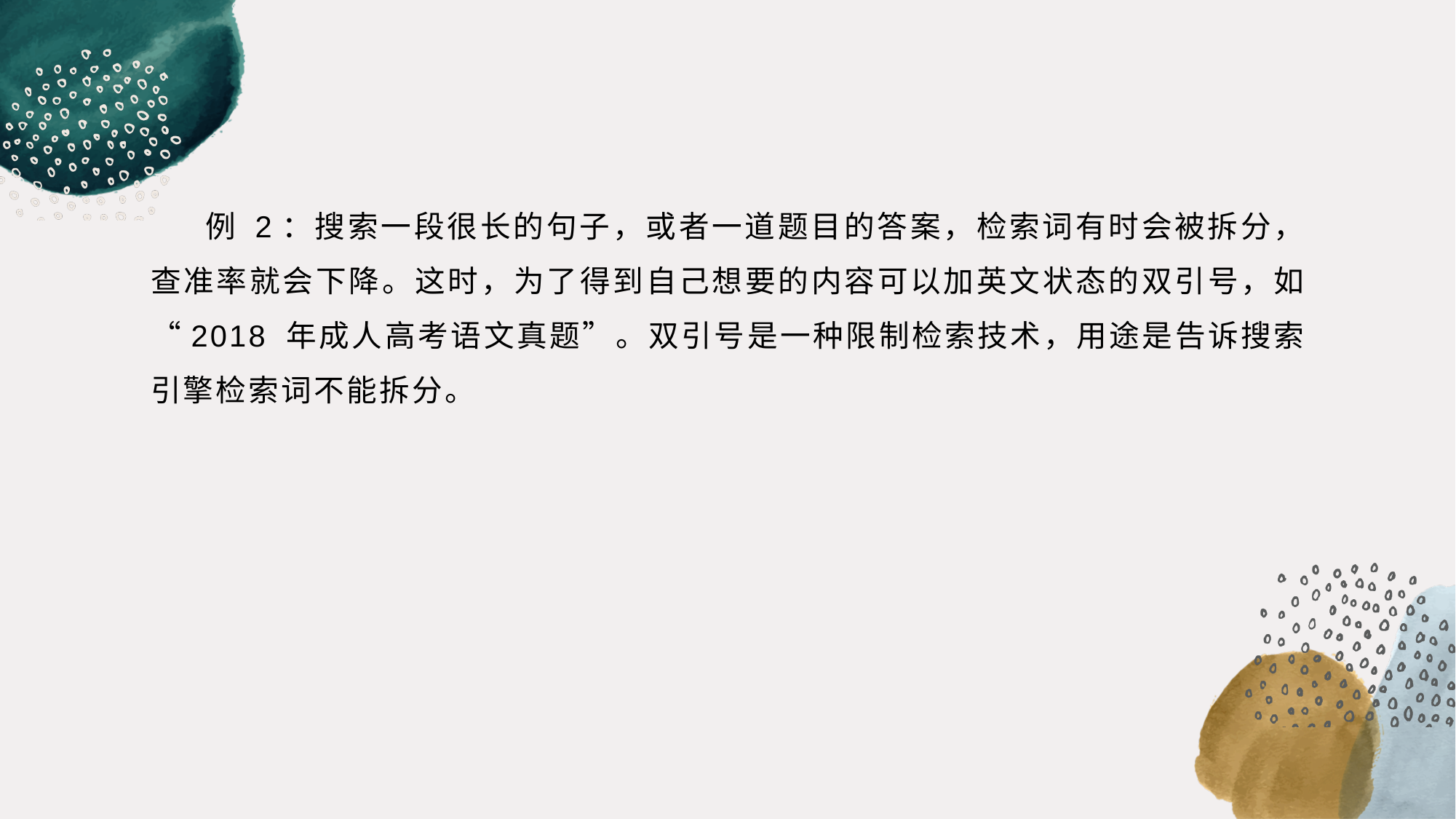

例 2：搜索一段很长的句子，或者一道题目的答案，检索词有时会被拆分，查准率就会下降。这时，为了得到自己想要的内容可以加英文状态的双引号，如“2018 年成人高考语文真题”。双引号是一种限制检索技术，用途是告诉搜索引擎检索词不能拆分。